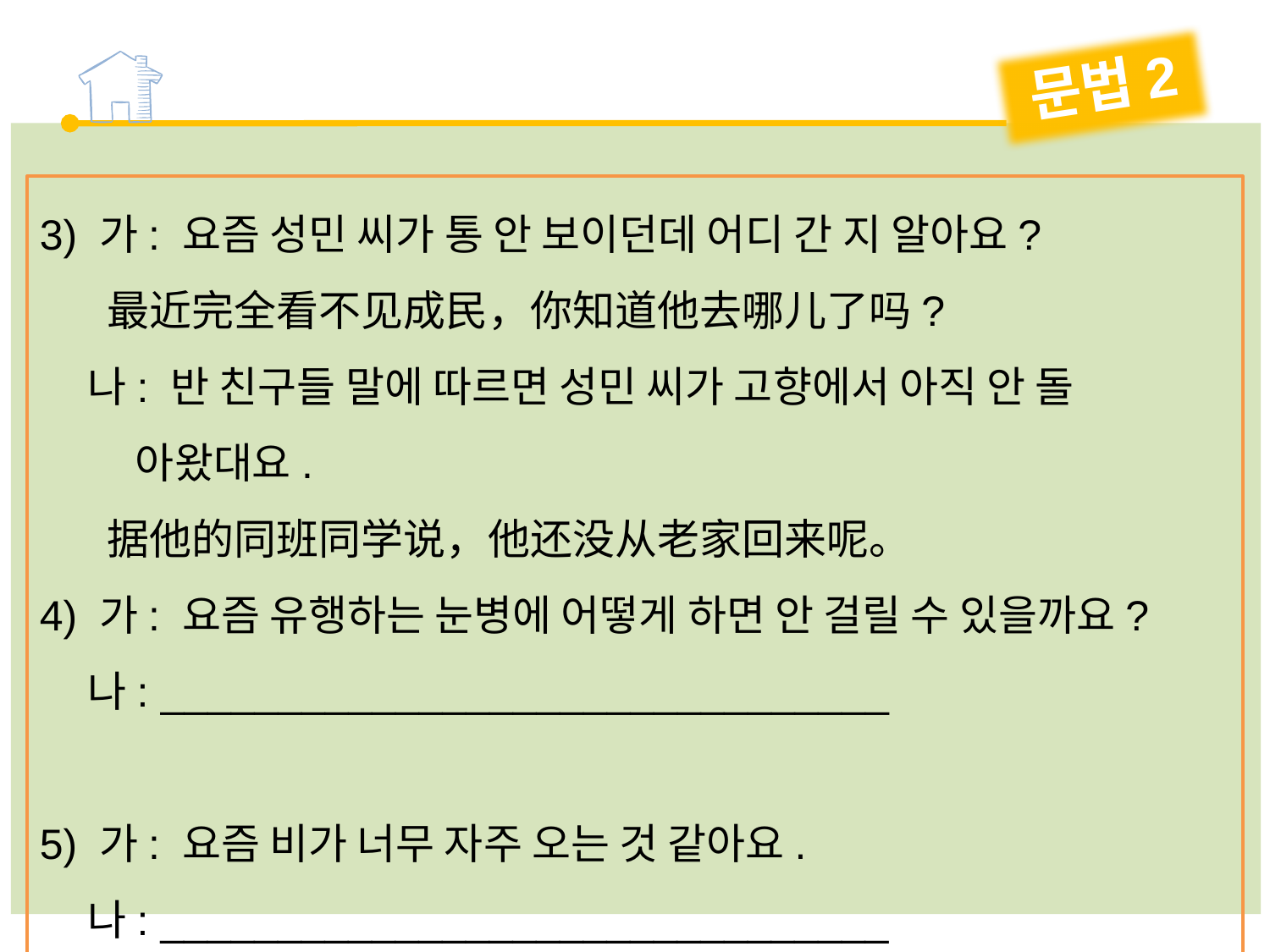

문법2

3) 가: 요즘 성민 씨가 통 안 보이던데 어디 간 지 알아요?
      最近完全看不见成民，你知道他去哪儿了吗?
    나: 반 친구들 말에 따르면 성민 씨가 고향에서 아직 안 돌
         아왔대요.
      据他的同班同学说，他还没从老家回来呢。
4) 가: 요즘 유행하는 눈병에 어떻게 하면 안 걸릴 수 있을까요?
    나: _______________________________
5) 가: 요즘 비가 너무 자주 오는 것 같아요.
    나: _______________________________